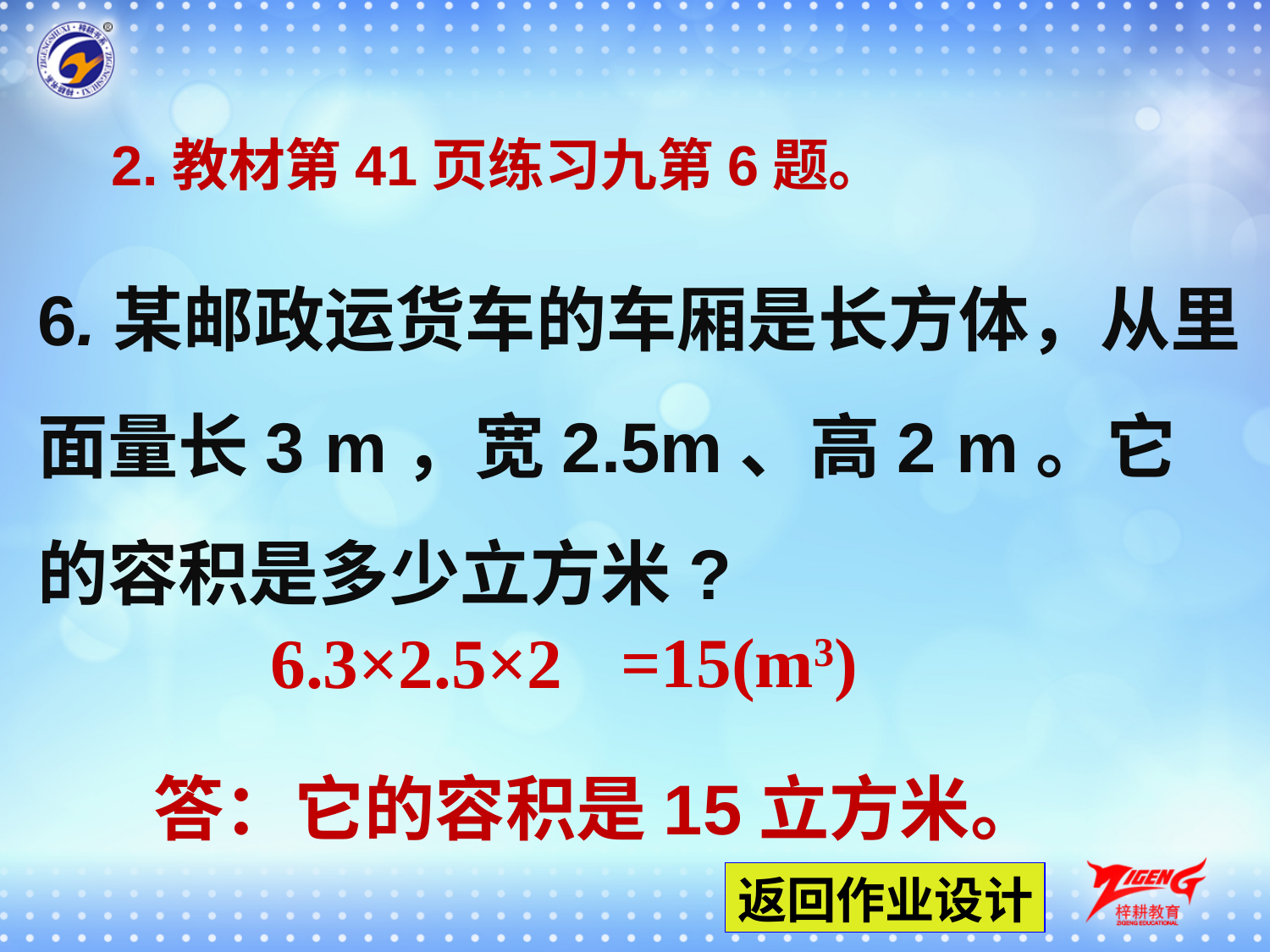

2.教材第41页练习九第6题。
6.某邮政运货车的车厢是长方体，从里面量长3 m，宽2.5m、高2 m。它的容积是多少立方米?
=15(m3)
6.3×2.5×2
答：它的容积是15立方米。

返回作业设计